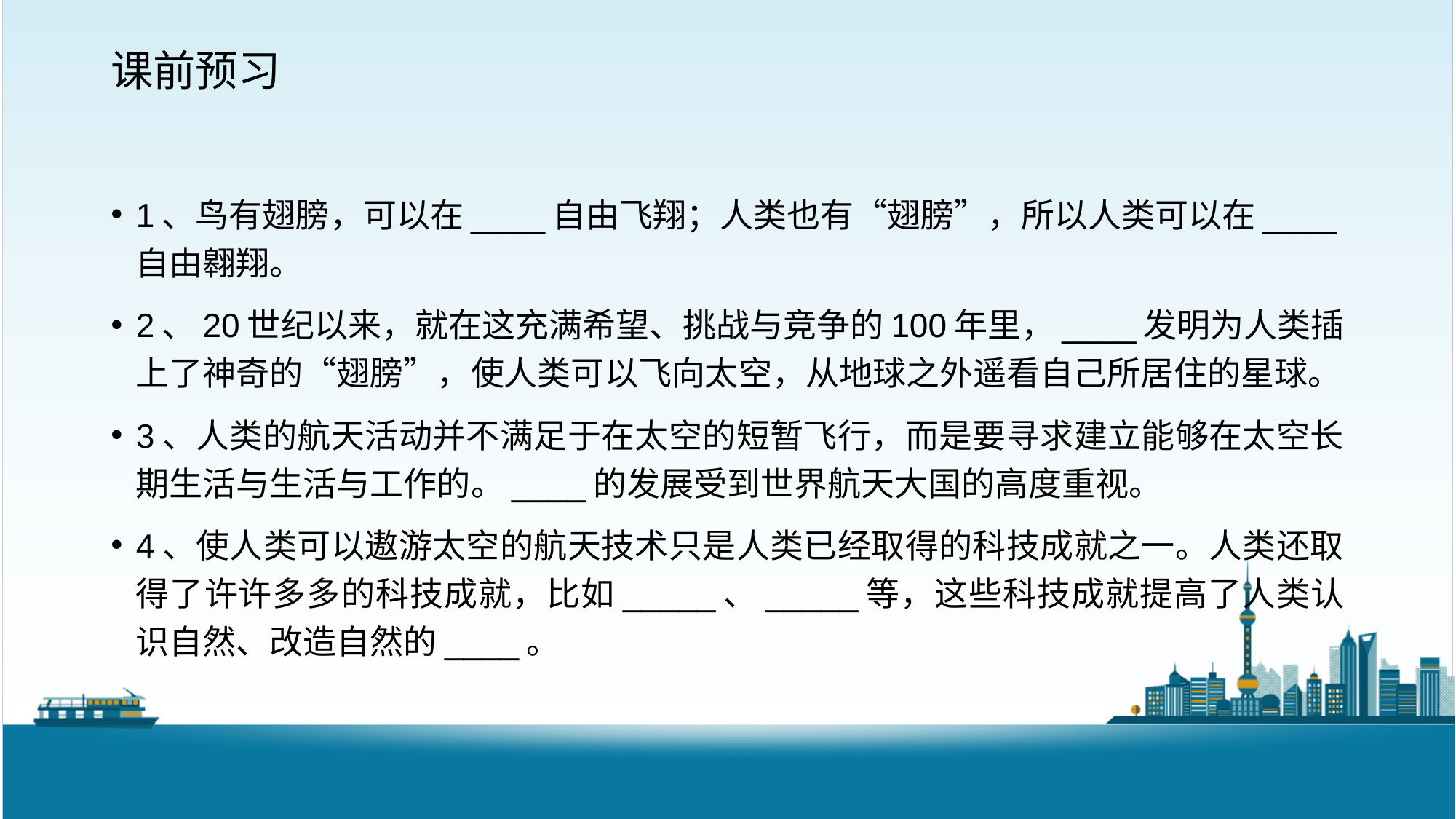

# 课前预习
1、鸟有翅膀，可以在____自由飞翔；人类也有“翅膀”，所以人类可以在____自由翱翔。
2、20世纪以来，就在这充满希望、挑战与竞争的100年里，____发明为人类插上了神奇的“翅膀”，使人类可以飞向太空，从地球之外遥看自己所居住的星球。
3、人类的航天活动并不满足于在太空的短暂飞行，而是要寻求建立能够在太空长期生活与生活与工作的。____的发展受到世界航天大国的高度重视。
4、使人类可以遨游太空的航天技术只是人类已经取得的科技成就之一。人类还取得了许许多多的科技成就，比如_____、_____等，这些科技成就提高了人类认识自然、改造自然的____。